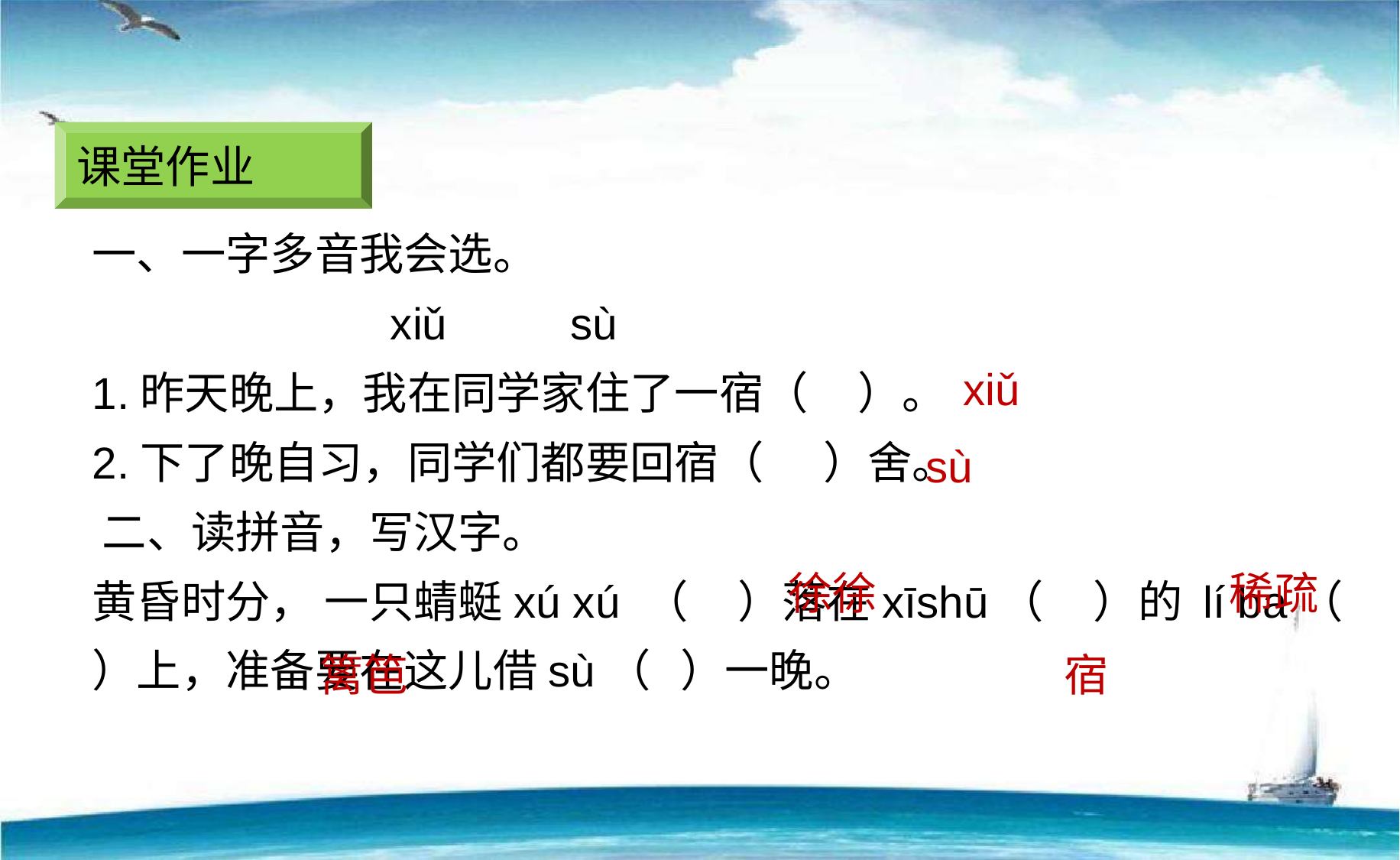

课堂作业

一、一字多音我会选。
                        xiǔ 　　sù
1.昨天晚上，我在同学家住了一宿（     ）。
2.下了晚自习，同学们都要回宿（      ）舍。
 二、读拼音，写汉字。
黄昏时分， 一只蜻蜓xú xú （     ）落在xīshū（     ）的 lí ba（     ）上，准备要在这儿借sù（   ）一晚。
xiǔ
sù
徐徐
稀疏
篱笆
宿